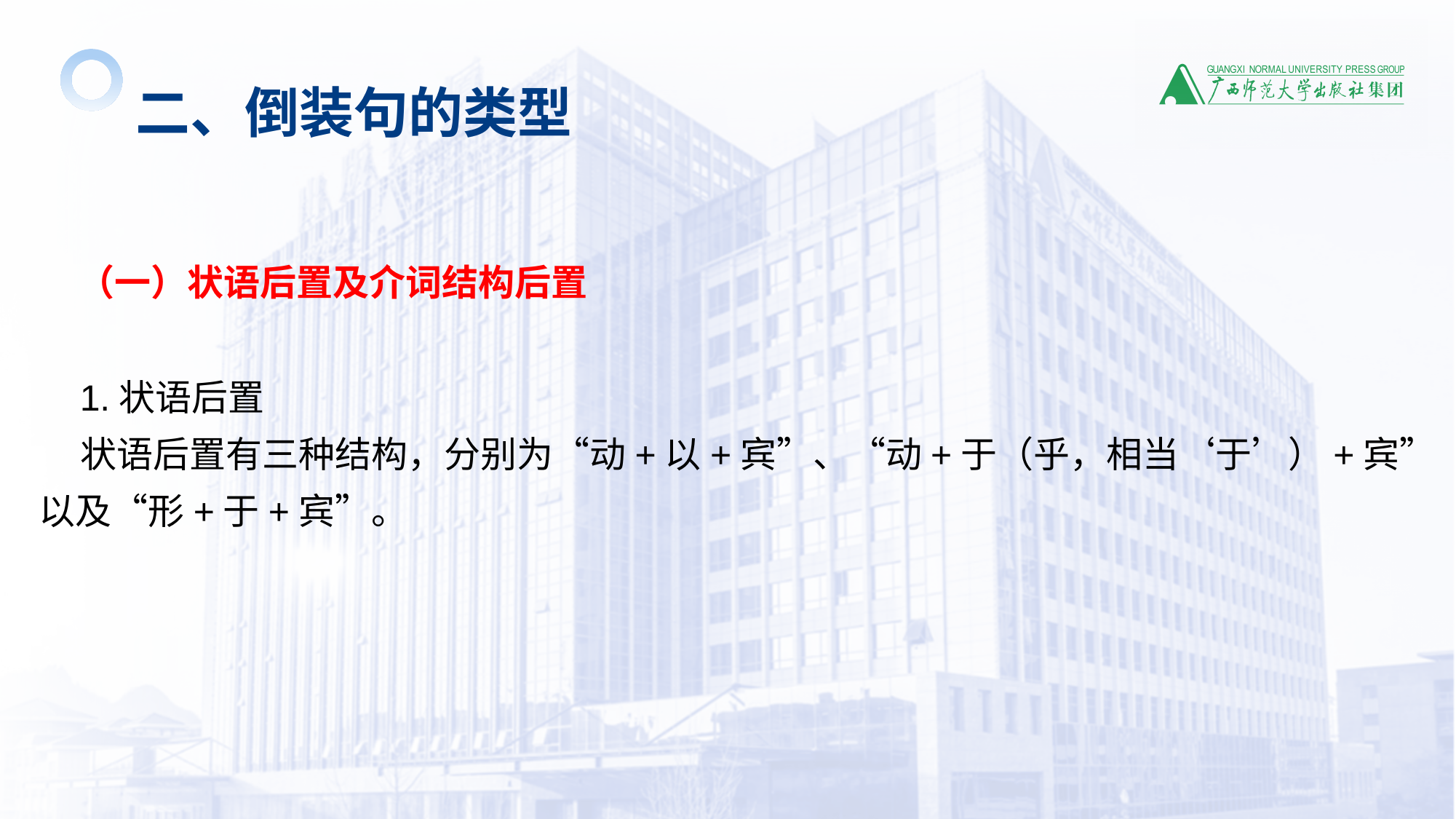

二、倒装句的类型

   （一）状语后置及介词结构后置

    1.状语后置
    状语后置有三种结构，分别为“动+以+宾”、“动+于（乎，相当‘于’）+宾”以及“形+于+宾”。